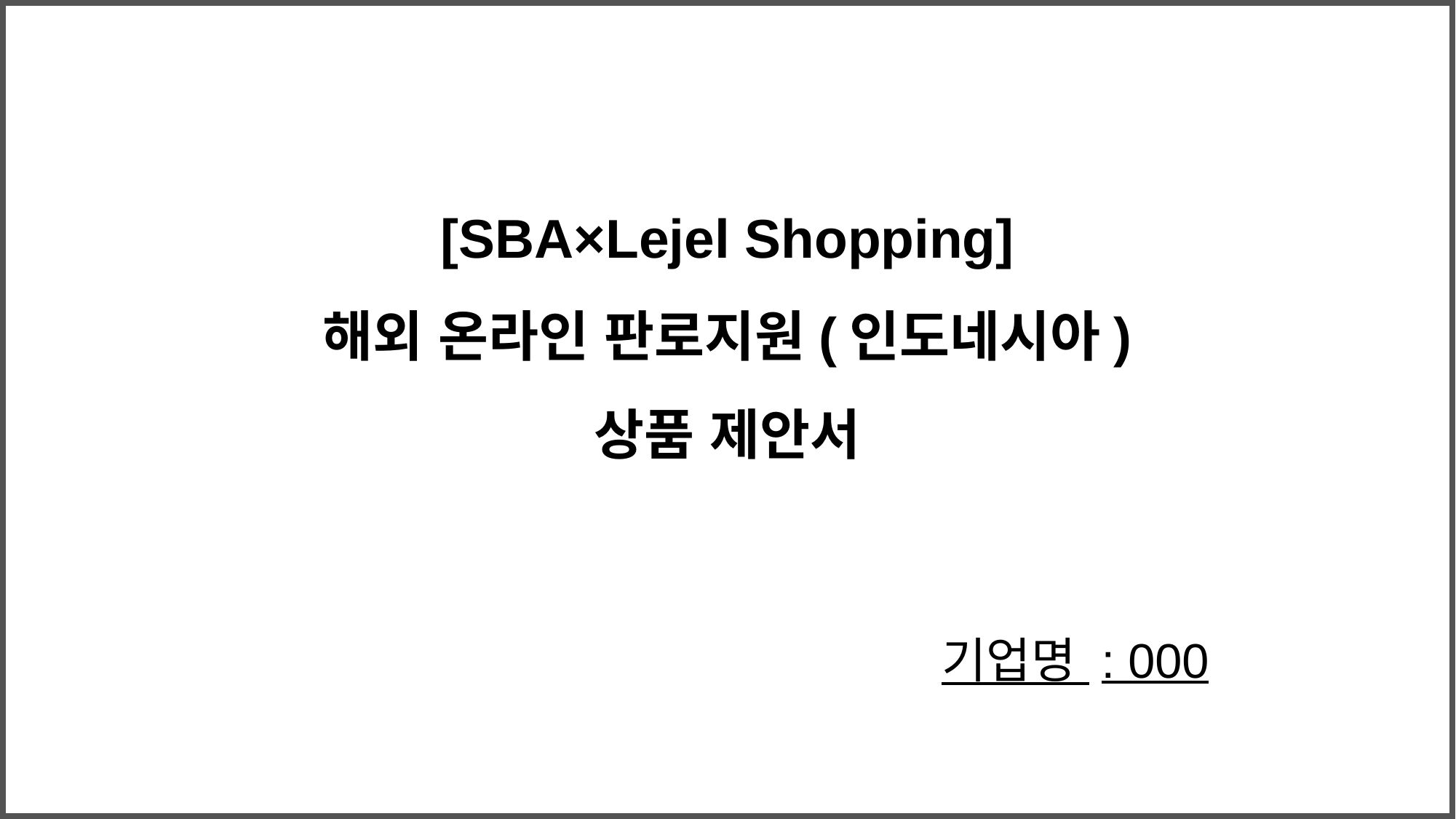

# [SBA×Lejel Shopping] 해외 온라인 판로지원(인도네시아) 상품 제안서
기업명 : 000